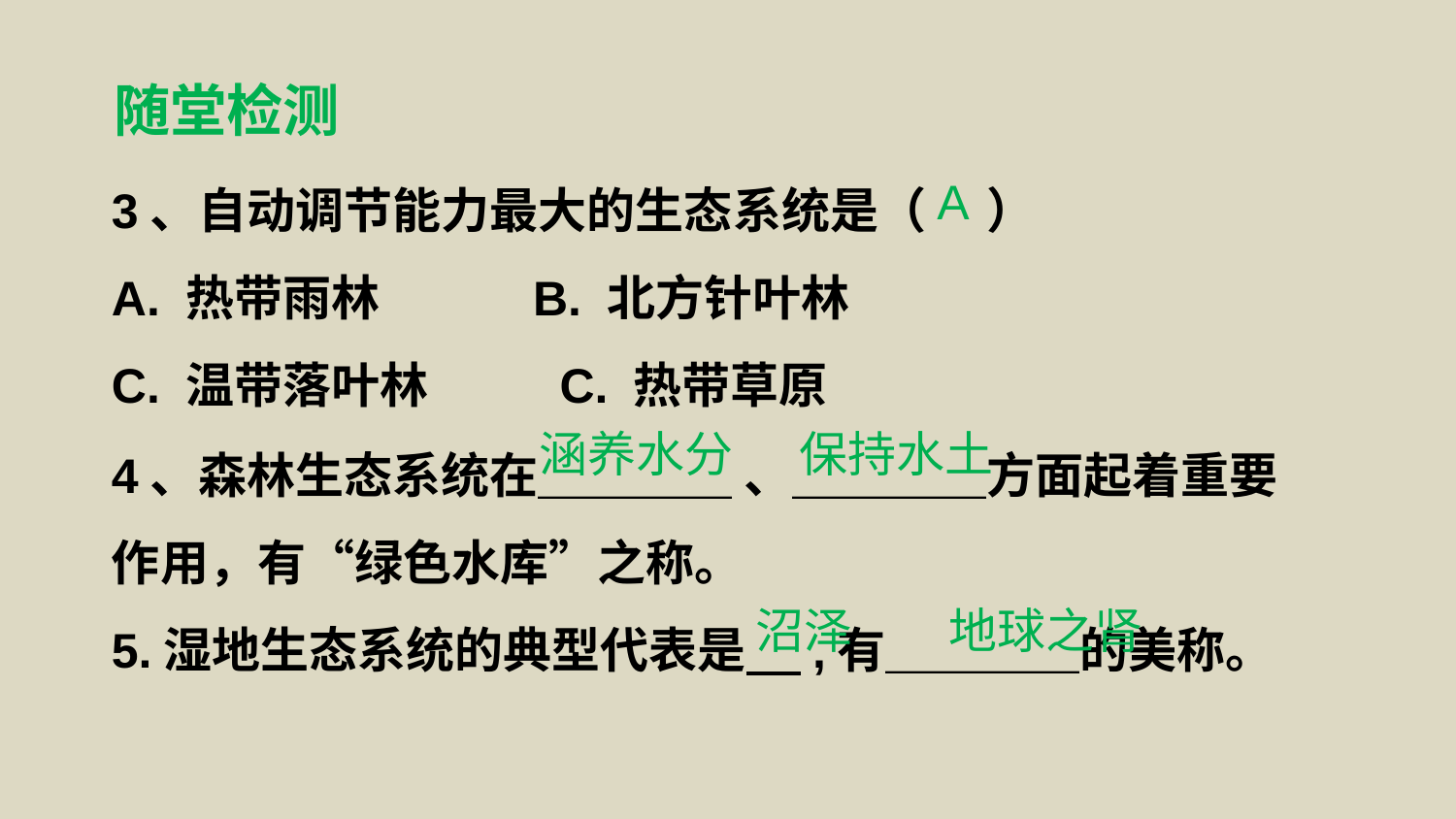

随堂检测
3、自动调节能力最大的生态系统是（　 ）
A. 热带雨林             B. 北方针叶林
C. 温带落叶林           C. 热带草原
A
4、森林生态系统在＿＿＿＿ 、＿＿＿＿方面起着重要作用，有“绿色水库”之称。
5.湿地生态系统的典型代表是     ,有＿＿＿＿的美称。
涵养水分
保持水土
沼泽
地球之肾